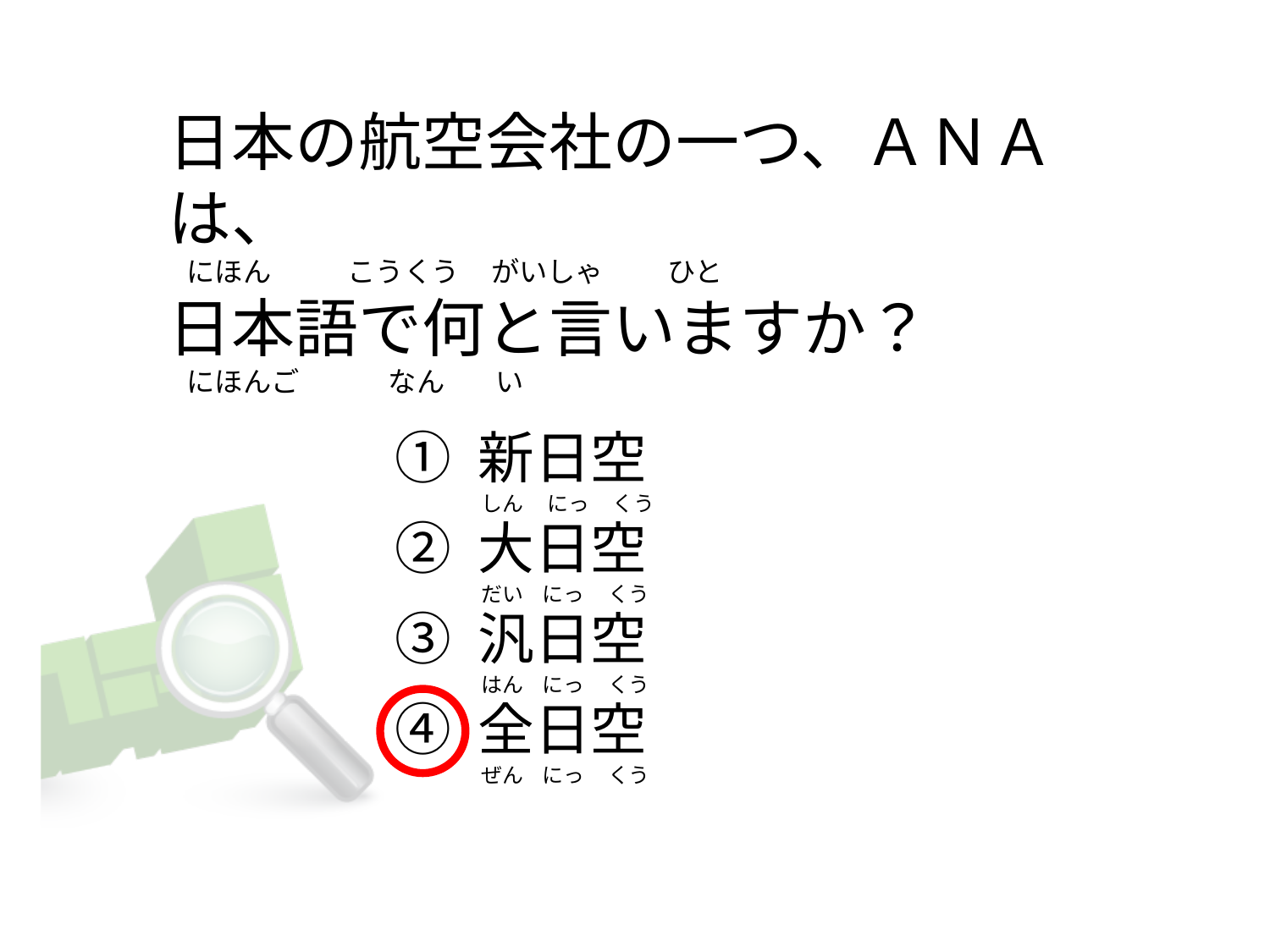

# 日本の航空会社の一つ、ＡＮＡは、    にほん            こうくう     がいしゃ          ひと 日本語で何と言いますか？    にほんご              なん        い
① 新日空
② 大日空
③ 汎日空
④ 全日空
   しん     にっ     くう
   だい    にっ     くう
   はん    にっ     くう

   ぜん    にっ     くう